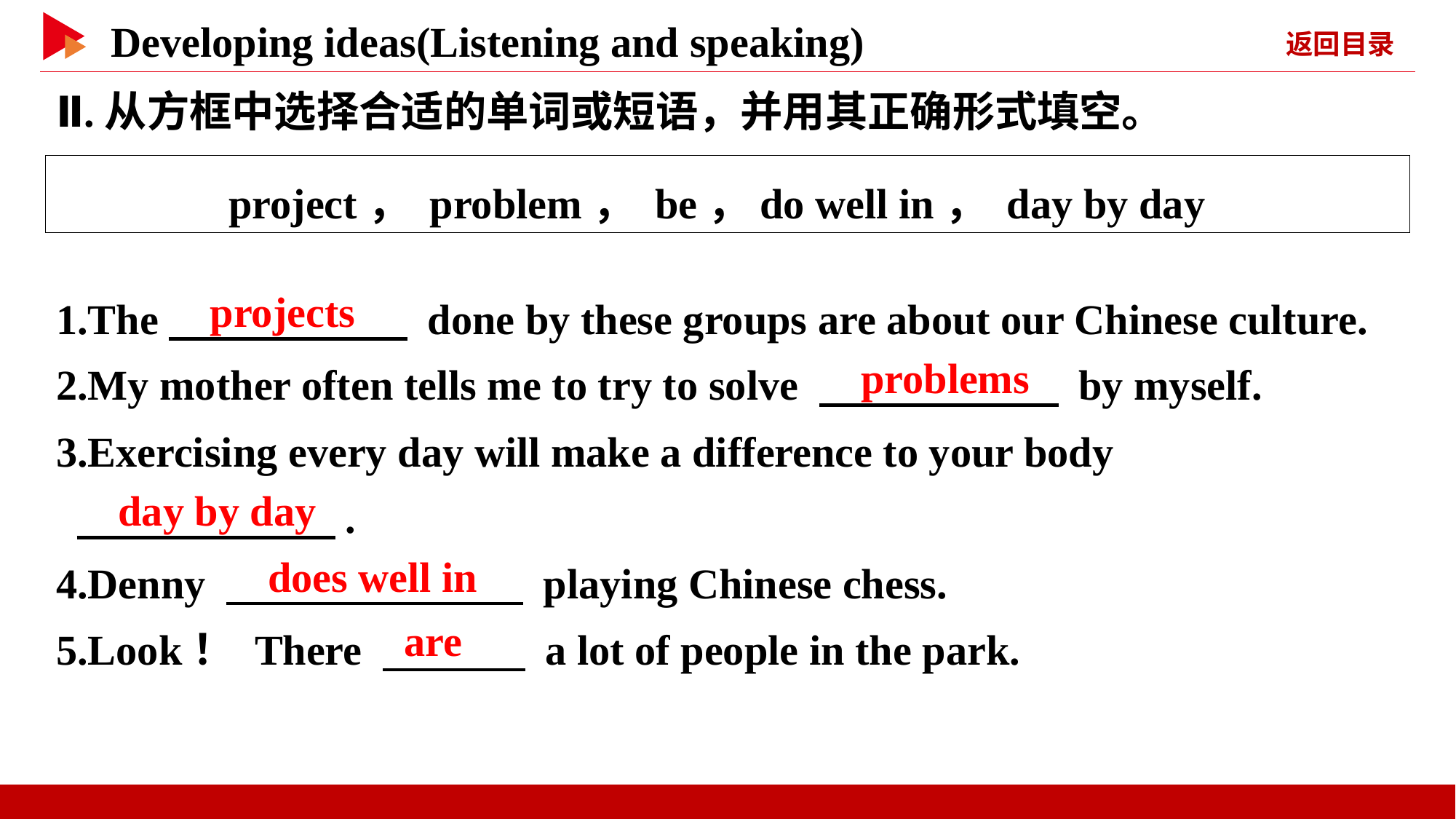

Ⅱ.从方框中选择合适的单词或短语，并用其正确形式填空。
project， problem， be，do well in， day by day
1.The　                　 done by these groups are about our Chinese culture.
2.My mother often tells me to try to solve 　                　 by myself.
3.Exercising every day will make a difference to your body
 　                  　.
4.Denny 　                      　 playing Chinese chess.
5.Look！ There 　      　 a lot of people in the park.
　projects
　problems
　day by day
　does well in
　are